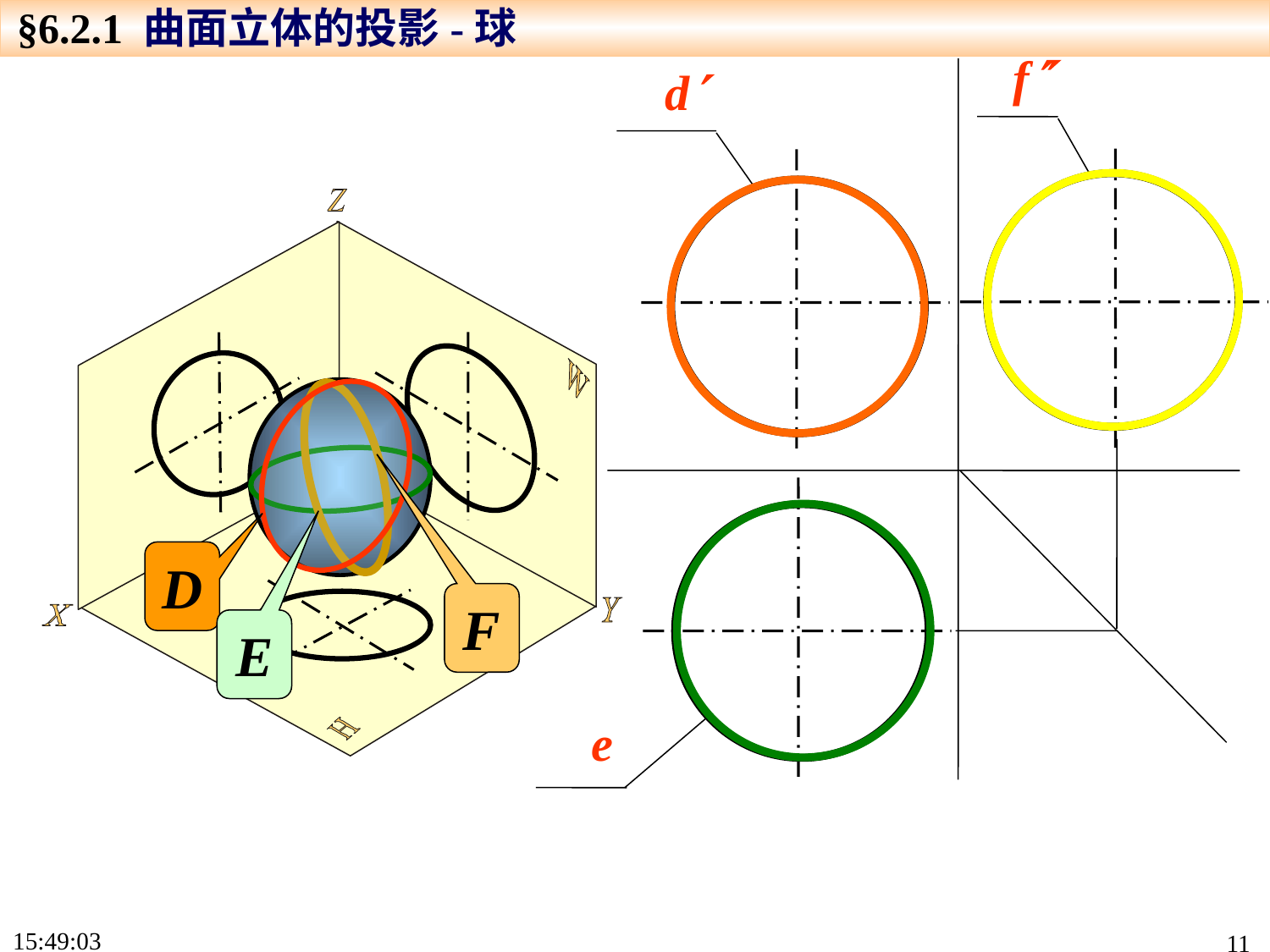

§6.2.1 曲面立体的投影-球
f″

d′

D

F
E
e

15:49:03
11